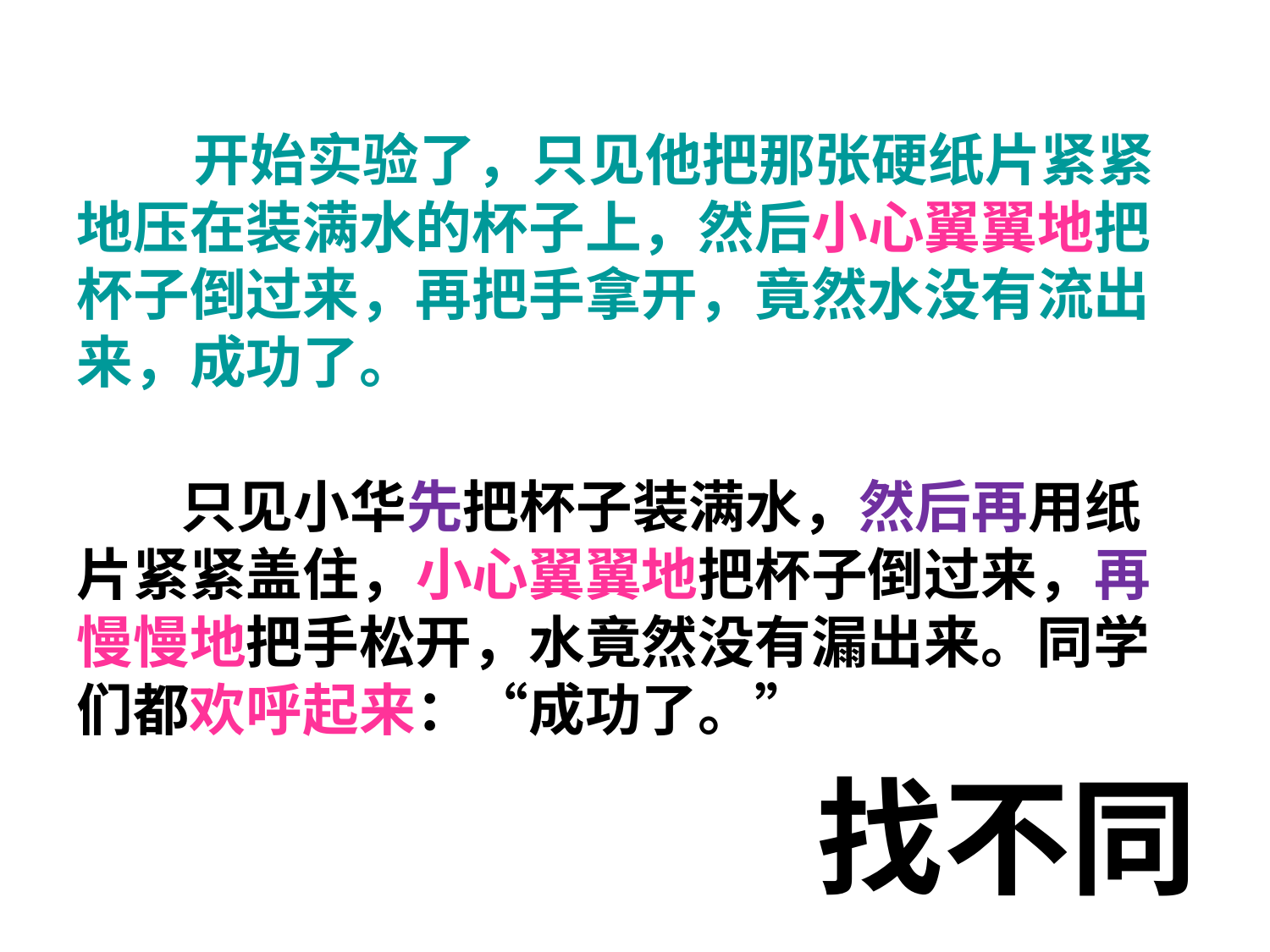

开始实验了，只见他把那张硬纸片紧紧地压在装满水的杯子上，然后小心翼翼地把杯子倒过来，再把手拿开，竟然水没有流出来，成功了。
       只见小华先把杯子装满水，然后再用纸片紧紧盖住，小心翼翼地把杯子倒过来，再慢慢地把手松开，水竟然没有漏出来。同学们都欢呼起来：“成功了。”
找不同